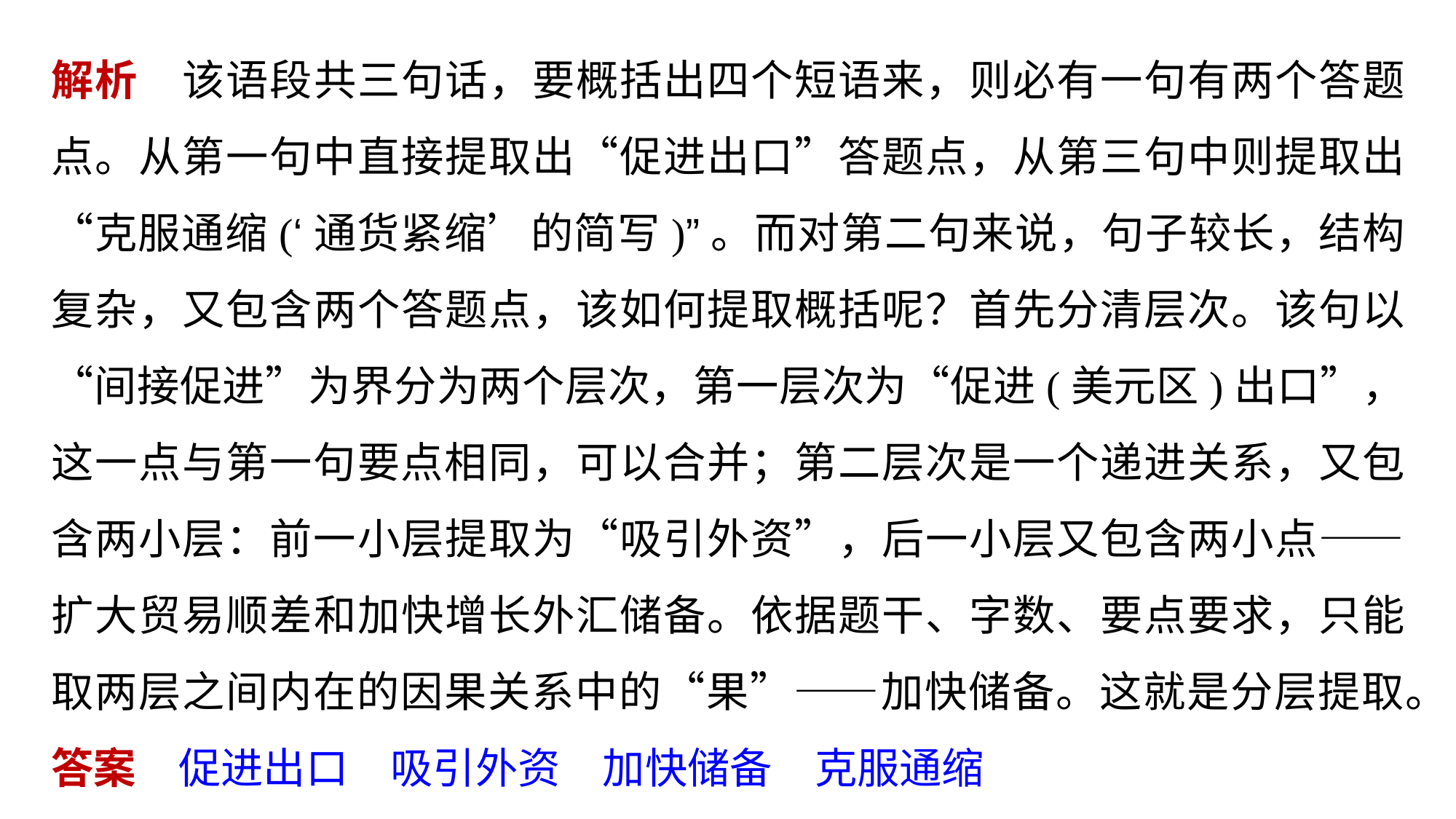

解析　该语段共三句话，要概括出四个短语来，则必有一句有两个答题点。从第一句中直接提取出“促进出口”答题点，从第三句中则提取出“克服通缩(‘通货紧缩’的简写)”。而对第二句来说，句子较长，结构复杂，又包含两个答题点，该如何提取概括呢？首先分清层次。该句以“间接促进”为界分为两个层次，第一层次为“促进(美元区)出口”，这一点与第一句要点相同，可以合并；第二层次是一个递进关系，又包含两小层：前一小层提取为“吸引外资”，后一小层又包含两小点——扩大贸易顺差和加快增长外汇储备。依据题干、字数、要点要求，只能取两层之间内在的因果关系中的“果”——加快储备。这就是分层提取。
答案　促进出口　吸引外资　加快储备　克服通缩